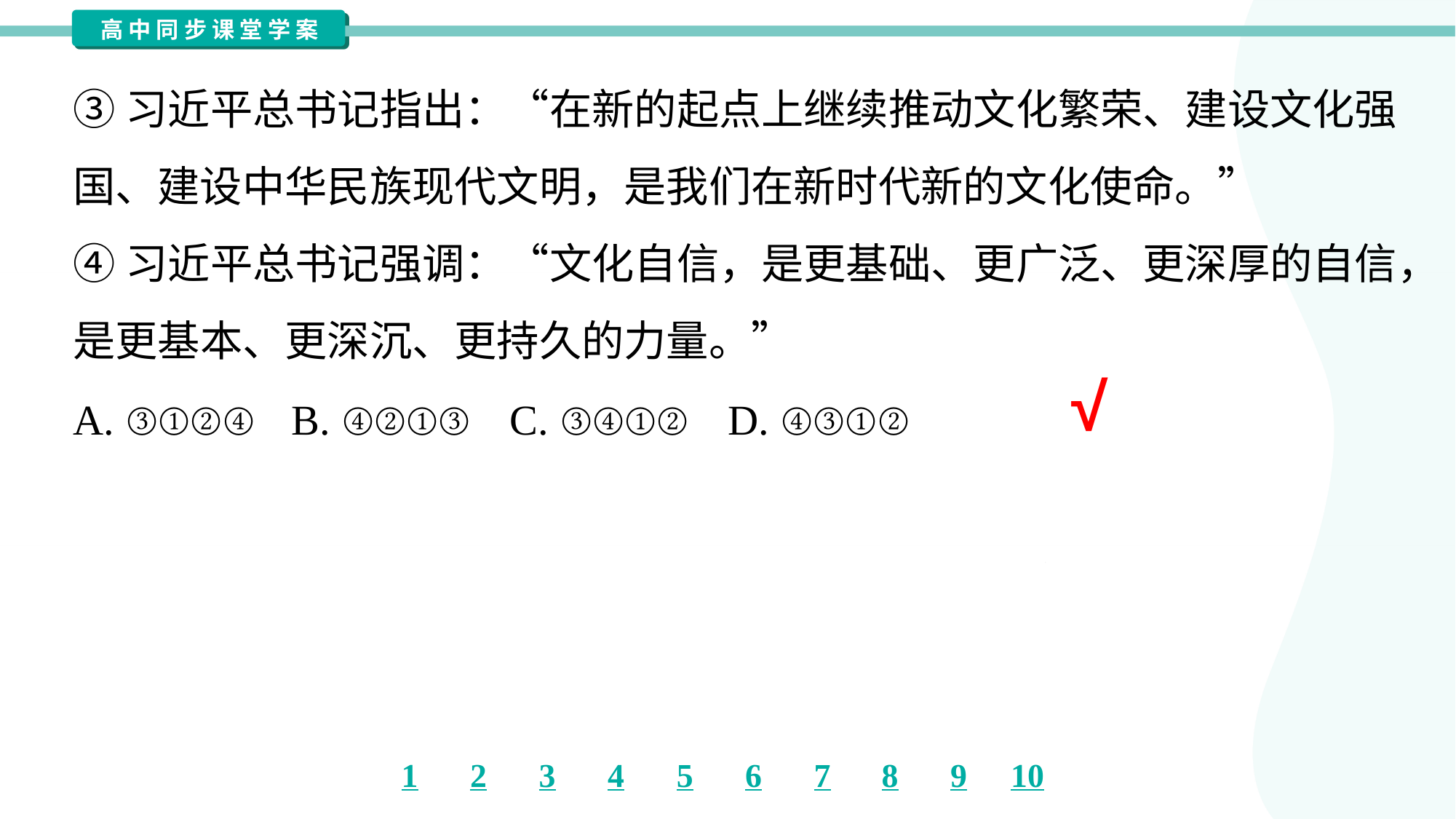

③习近平总书记指出：“在新的起点上继续推动文化繁荣、建设文化强
国、建设中华民族现代文明，是我们在新时代新的文化使命。”
④习近平总书记强调：“文化自信，是更基础、更广泛、更深厚的自信，
是更基本、更深沉、更持久的力量。”
√
A. ③①②④	B. ④②①③	C. ③④①②	D. ④③①②